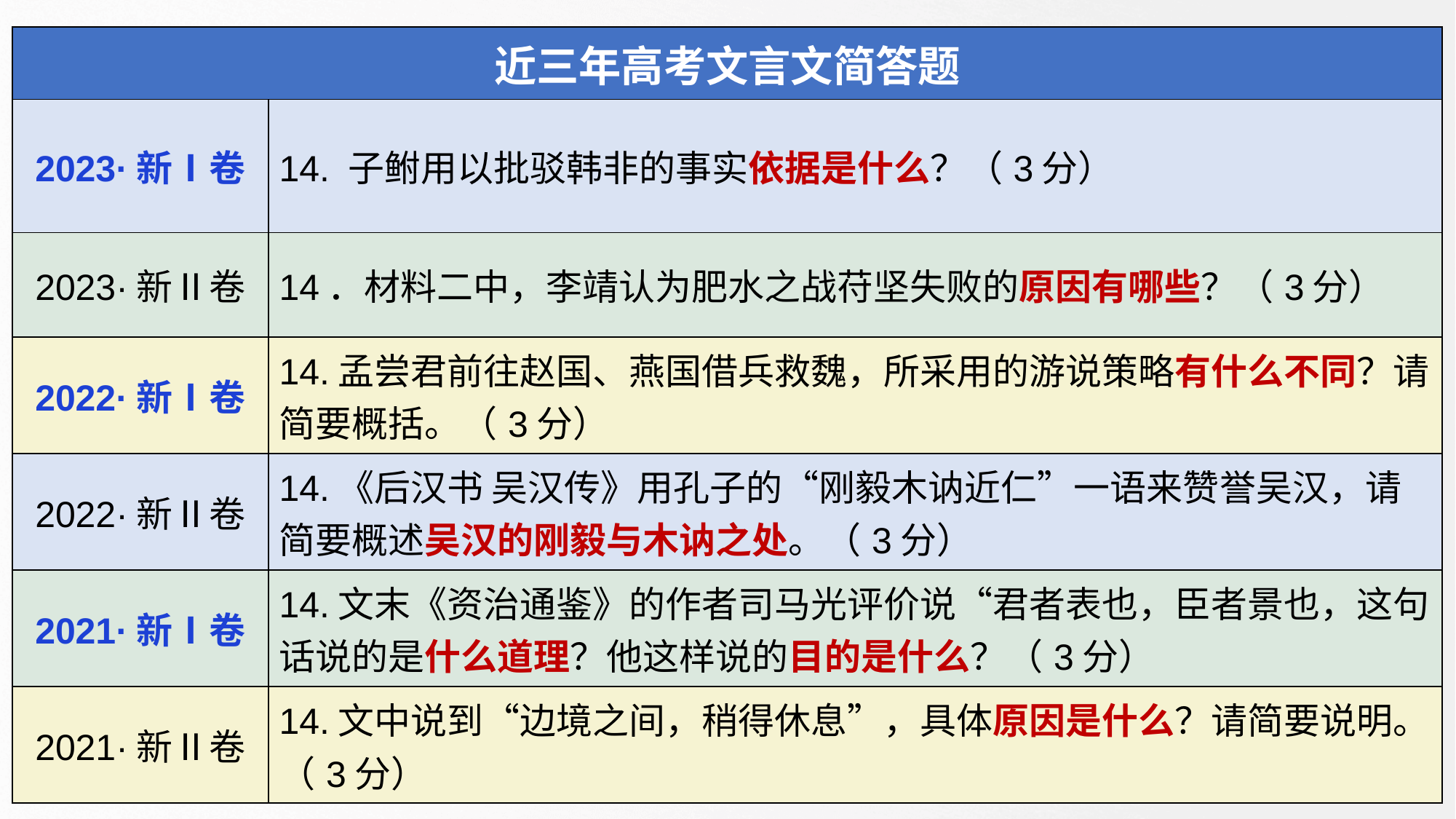

| 近三年高考文言文简答题 |  |
| --- | --- |
| 2023·新Ⅰ卷 | 14. 子鲋用以批驳韩非的事实依据是什么？（3分） |
| 2023·新Ⅱ卷 | 14．材料二中，李靖认为肥水之战苻坚失败的原因有哪些？（3分） |
| 2022·新Ⅰ卷 | 14.孟尝君前往赵国、燕国借兵救魏，所采用的游说策略有什么不同？请简要概括。（3分） |
| 2022·新Ⅱ卷 | 14.《后汉书 吴汉传》用孔子的“刚毅木讷近仁”一语来赞誉吴汉，请简要概述吴汉的刚毅与木讷之处。（3分） |
| 2021·新Ⅰ卷 | 14.文末《资治通鉴》的作者司马光评价说“君者表也，臣者景也，这句话说的是什么道理？他这样说的目的是什么？（3分） |
| 2021·新Ⅱ卷 | 14.文中说到“边境之间，稍得休息”，具体原因是什么？请简要说明。（3分） |